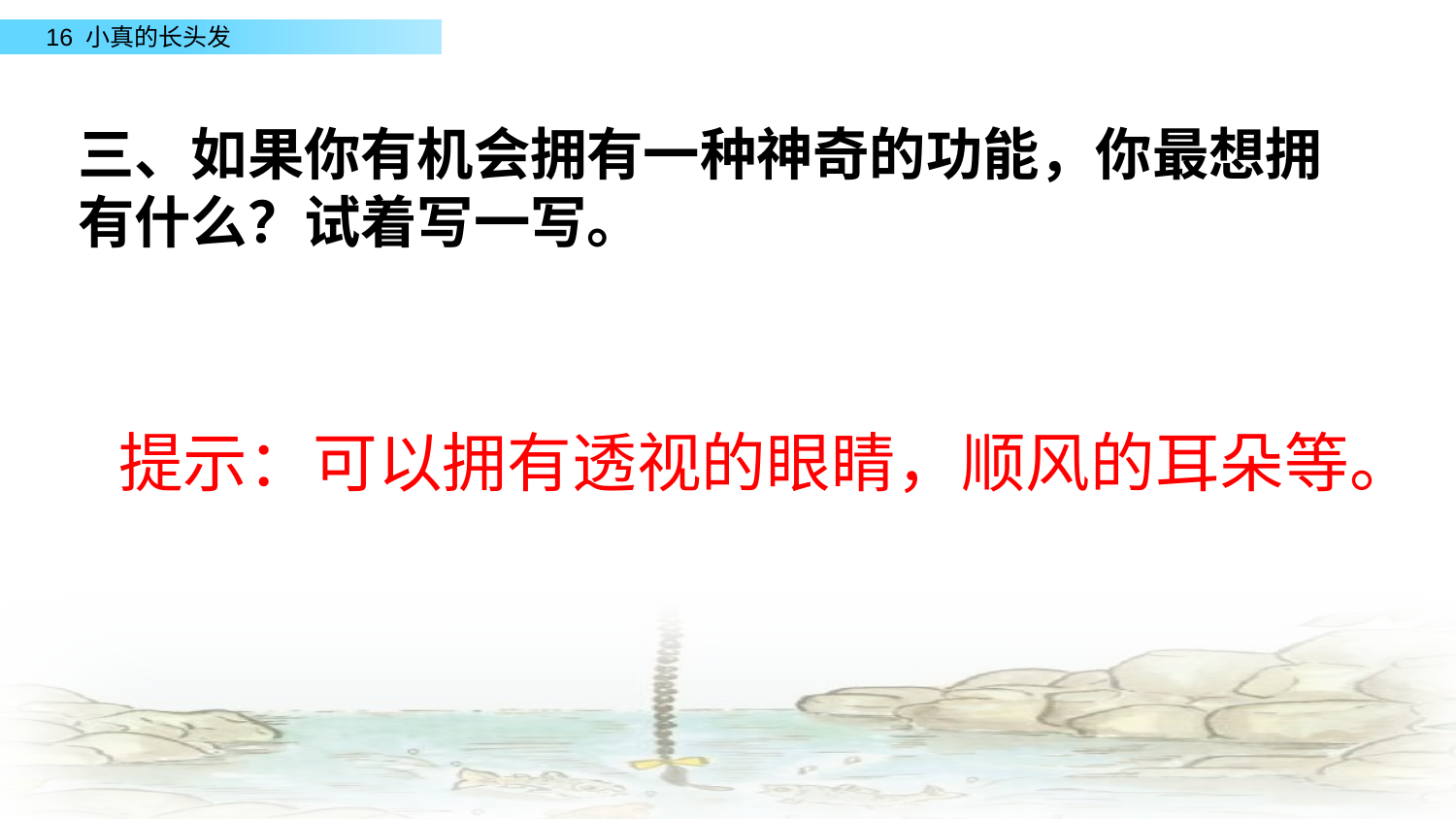

三、如果你有机会拥有一种神奇的功能，你最想拥有什么？试着写一写。
提示：可以拥有透视的眼睛，顺风的耳朵等。